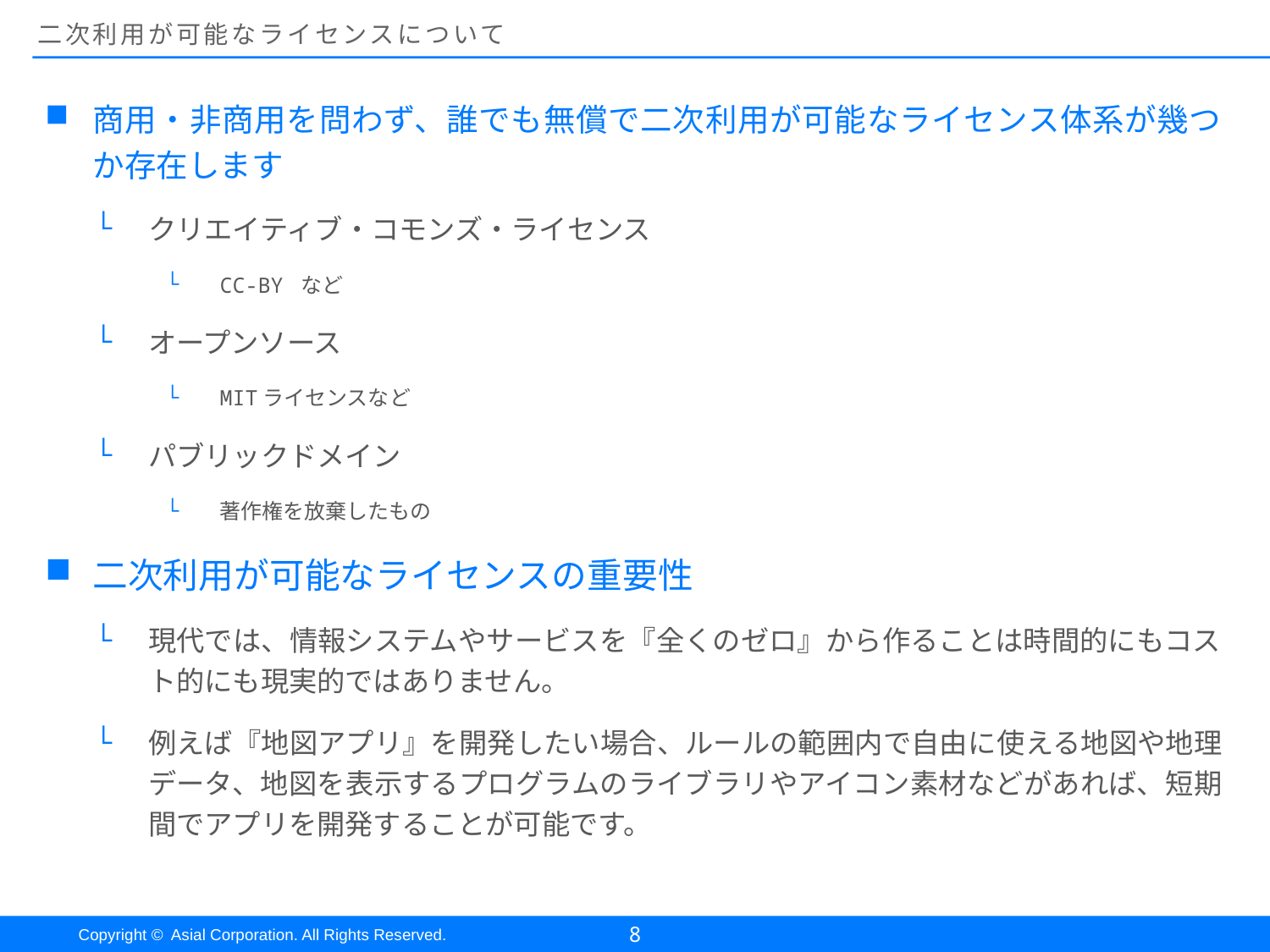

# 二次利用が可能なライセンスについて

商用・非商用を問わず、誰でも無償で二次利用が可能なライセンス体系が幾つか存在します
クリエイティブ・コモンズ・ライセンス
CC-BY など
オープンソース
MITライセンスなど
パブリックドメイン
著作権を放棄したもの
二次利用が可能なライセンスの重要性
現代では、情報システムやサービスを『全くのゼロ』から作ることは時間的にもコスト的にも現実的ではありません。
例えば『地図アプリ』を開発したい場合、ルールの範囲内で自由に使える地図や地理データ、地図を表示するプログラムのライブラリやアイコン素材などがあれば、短期間でアプリを開発することが可能です。
8